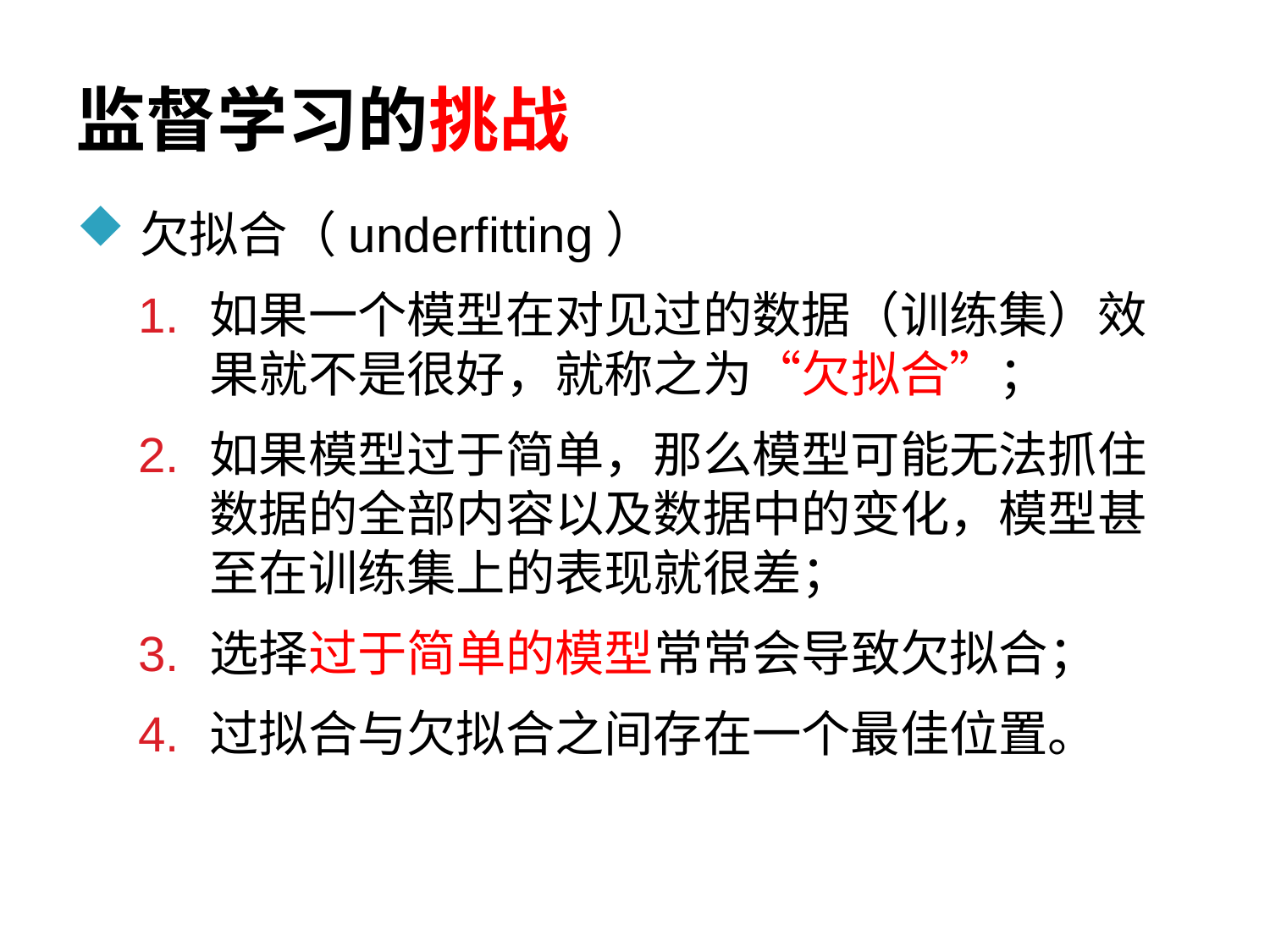

# 监督学习的挑战
欠拟合（underfitting）
如果一个模型在对见过的数据（训练集）效果就不是很好，就称之为“欠拟合”；
如果模型过于简单，那么模型可能无法抓住数据的全部内容以及数据中的变化，模型甚至在训练集上的表现就很差；
选择过于简单的模型常常会导致欠拟合；
过拟合与欠拟合之间存在一个最佳位置。